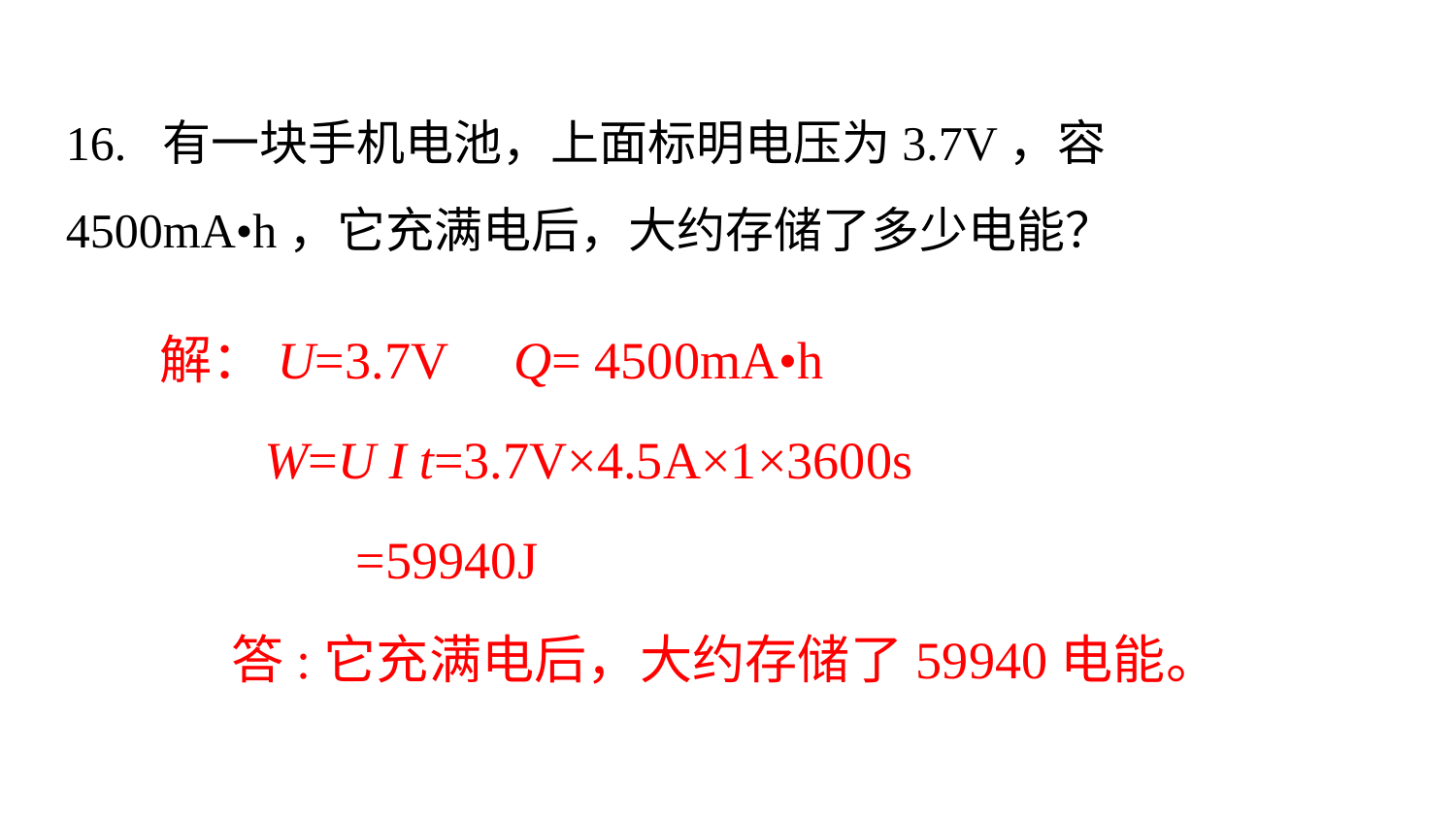

16.  有一块手机电池，上面标明电压为3.7V，容4500mA•h，它充满电后，大约存储了多少电能？
解：U=3.7V     Q= 4500mA•h
        W=U I t=3.7V×4.5A×1×3600s
               =59940J
     答:它充满电后，大约存储了59940电能。